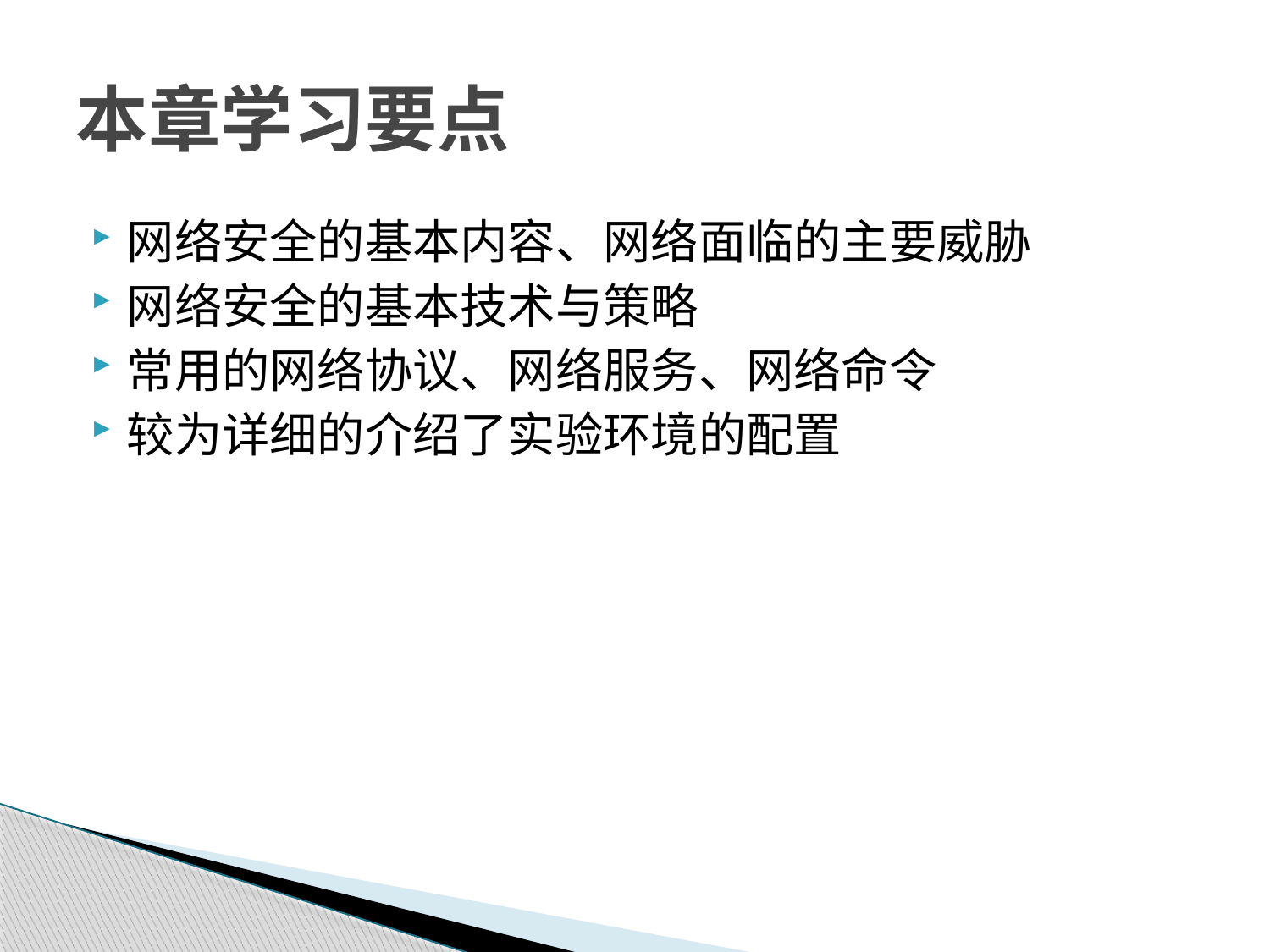

# 本章学习要点
网络安全的基本内容、网络面临的主要威胁
网络安全的基本技术与策略
常用的网络协议、网络服务、网络命令
较为详细的介绍了实验环境的配置